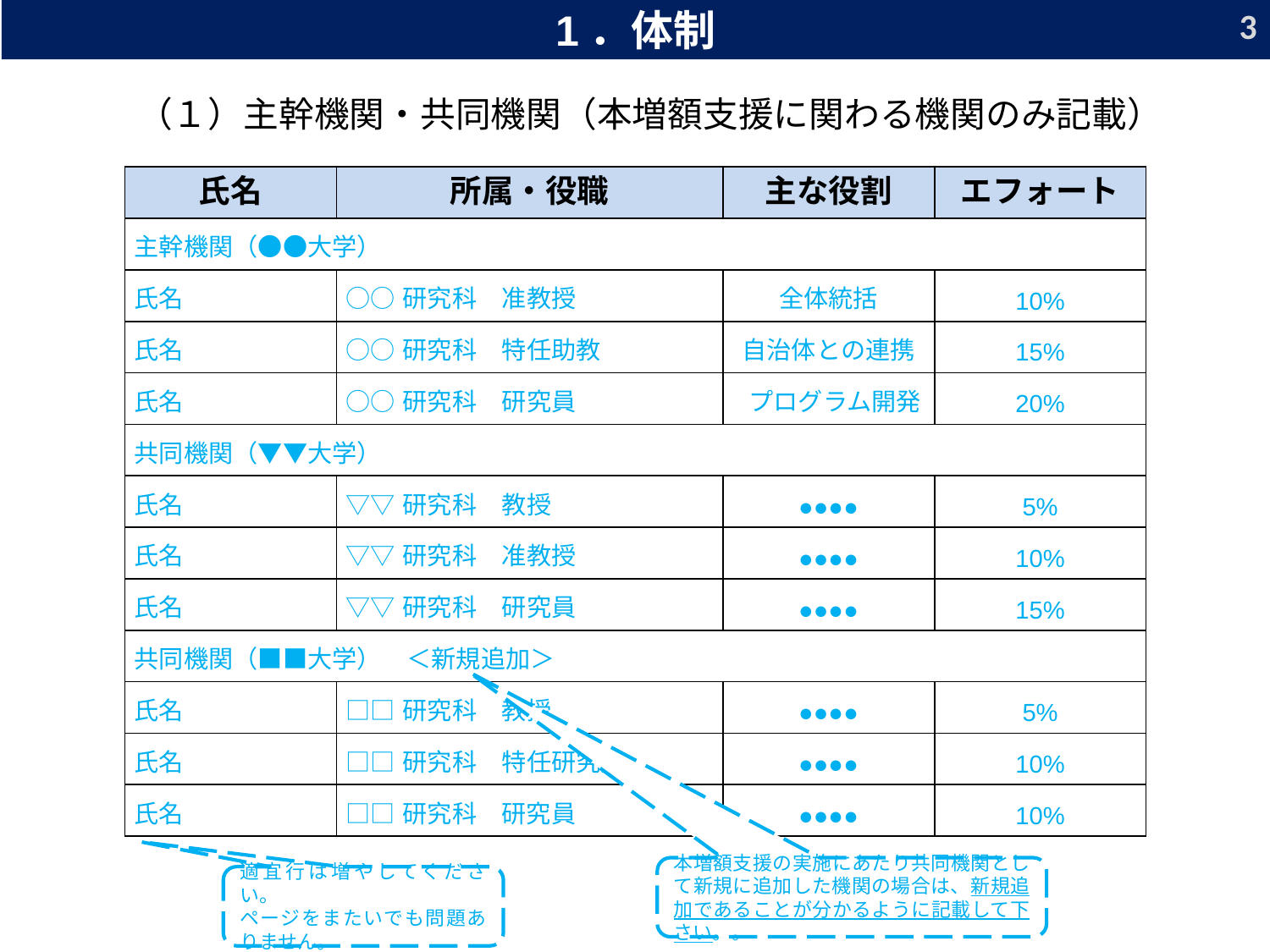

3
1．体制
（１）主幹機関・共同機関（本増額支援に関わる機関のみ記載）
| 氏名 | 所属・役職 | 主な役割 | エフォート |
| --- | --- | --- | --- |
| 主幹機関（●●大学） |  |  |  |
| 氏名 | ○○研究科　准教授 | 全体統括 | 10% |
| 氏名 | ○○研究科　特任助教 | 自治体との連携 | 15% |
| 氏名 | ○○研究科　研究員 | プログラム開発 | 20% |
| 共同機関（▼▼大学） |  |  |  |
| 氏名 | ▽▽研究科　教授 | ●●●● | 5% |
| 氏名 | ▽▽研究科　准教授 | ●●●● | 10% |
| 氏名 | ▽▽研究科　研究員 | ●●●● | 15% |
| 共同機関（■■大学）　＜新規追加＞ |  |  |  |
| 氏名 | □□研究科　教授 | ●●●● | 5% |
| 氏名 | □□研究科　特任研究員 | ●●●● | 10% |
| 氏名 | □□研究科　研究員 | ●●●● | 10% |
本増額支援の実施にあたり共同機関として新規に追加した機関の場合は、新規追加であることが分かるように記載して下さい。。
適宜行は増やしてください。
ページをまたいでも問題ありません。